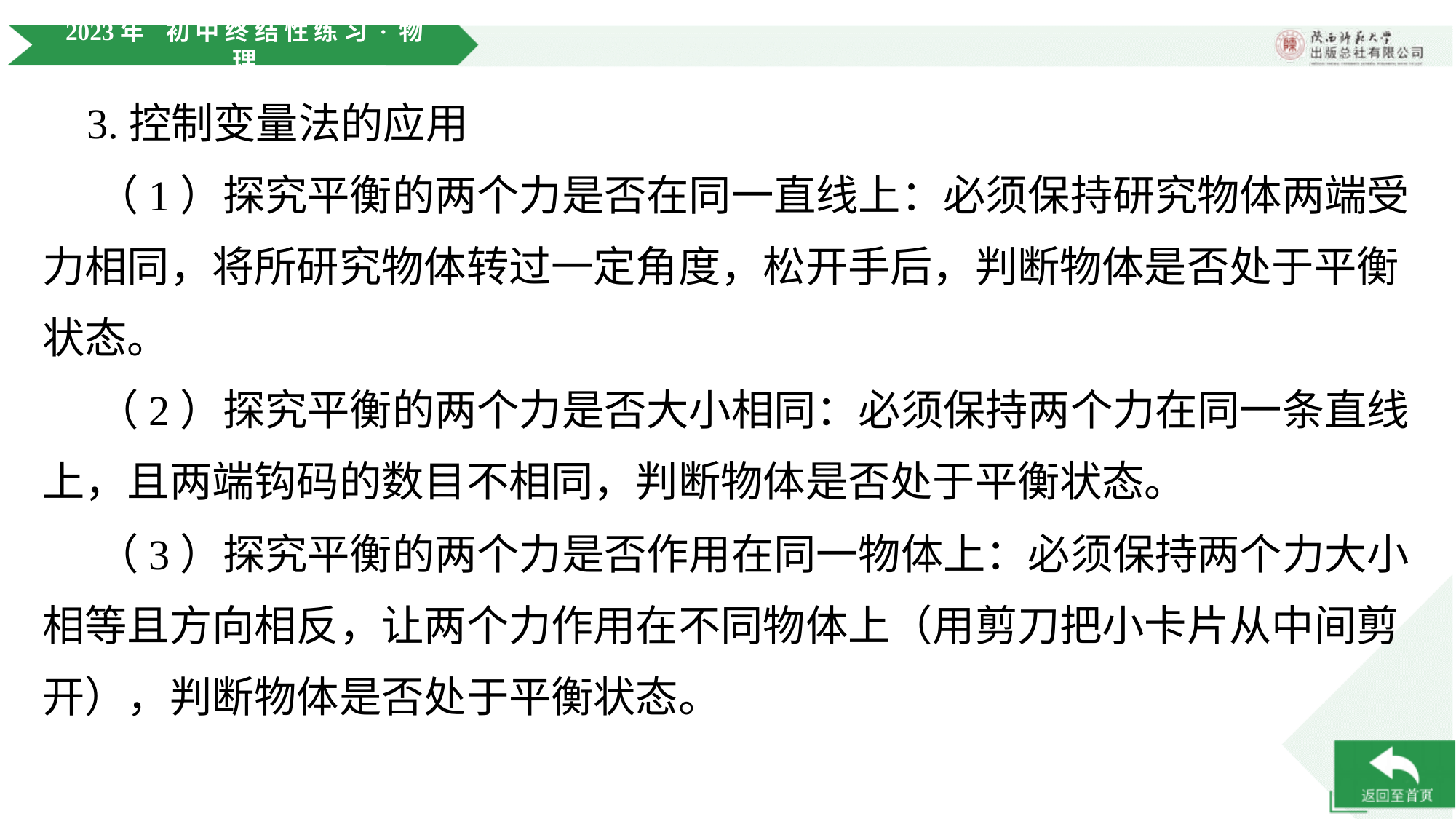

3.控制变量法的应用
    （1）探究平衡的两个力是否在同一直线上：必须保持研究物体两端受力相同，将所研究物体转过一定角度，松开手后，判断物体是否处于平衡状态。
    （2）探究平衡的两个力是否大小相同：必须保持两个力在同一条直线上，且两端钩码的数目不相同，判断物体是否处于平衡状态。
    （3）探究平衡的两个力是否作用在同一物体上：必须保持两个力大小相等且方向相反，让两个力作用在不同物体上（用剪刀把小卡片从中间剪开），判断物体是否处于平衡状态。